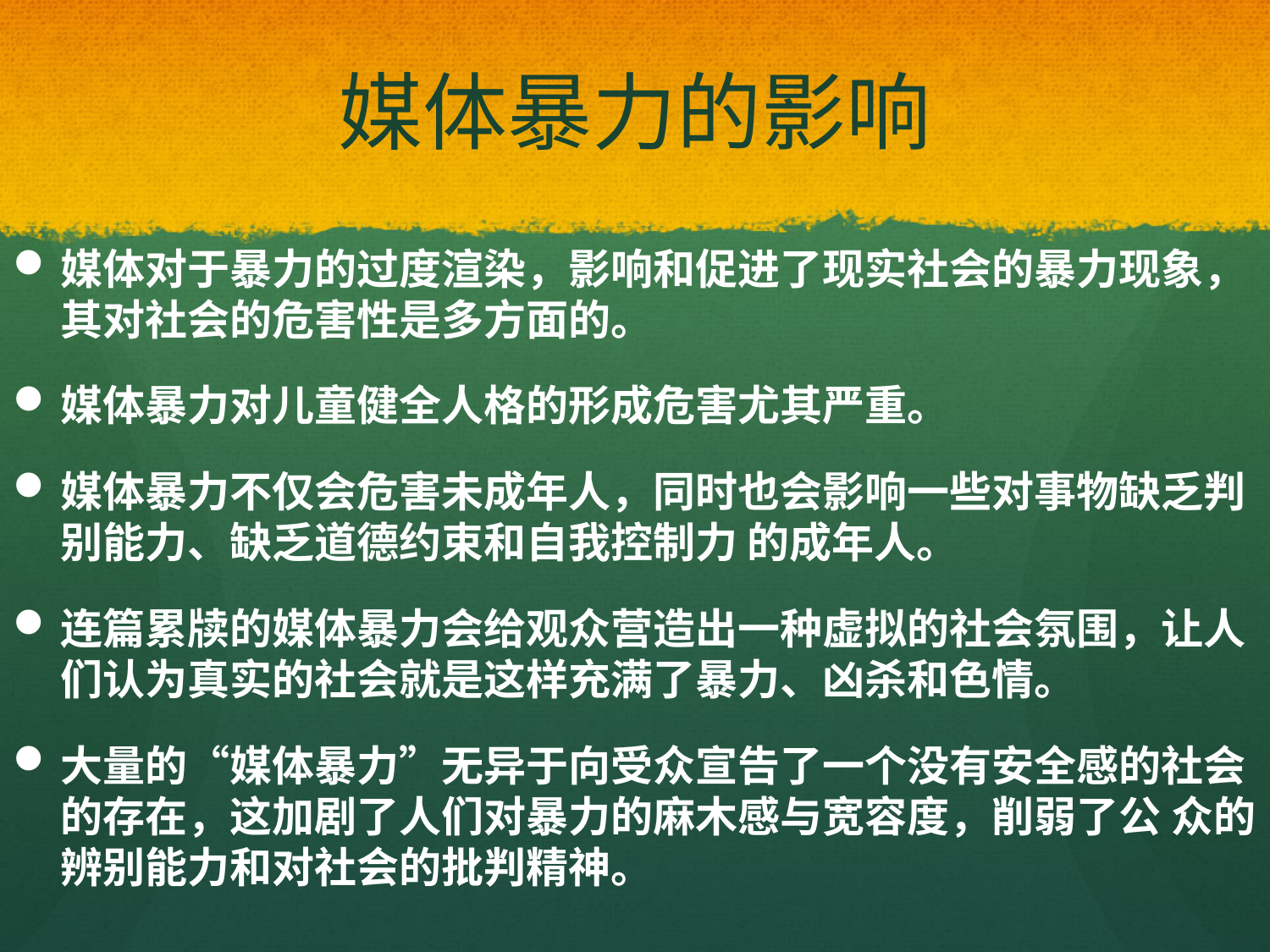

# 媒体暴力的影响
媒体对于暴力的过度渲染，影响和促进了现实社会的暴力现象，其对社会的危害性是多方面的。
媒体暴力对儿童健全人格的形成危害尤其严重。
媒体暴力不仅会危害未成年人，同时也会影响一些对事物缺乏判别能力、缺乏道德约束和自我控制力 的成年人。
连篇累牍的媒体暴力会给观众营造出一种虚拟的社会氛围，让人们认为真实的社会就是这样充满了暴力、凶杀和色情。
大量的“媒体暴力”无异于向受众宣告了一个没有安全感的社会的存在，这加剧了人们对暴力的麻木感与宽容度，削弱了公 众的辨别能力和对社会的批判精神。